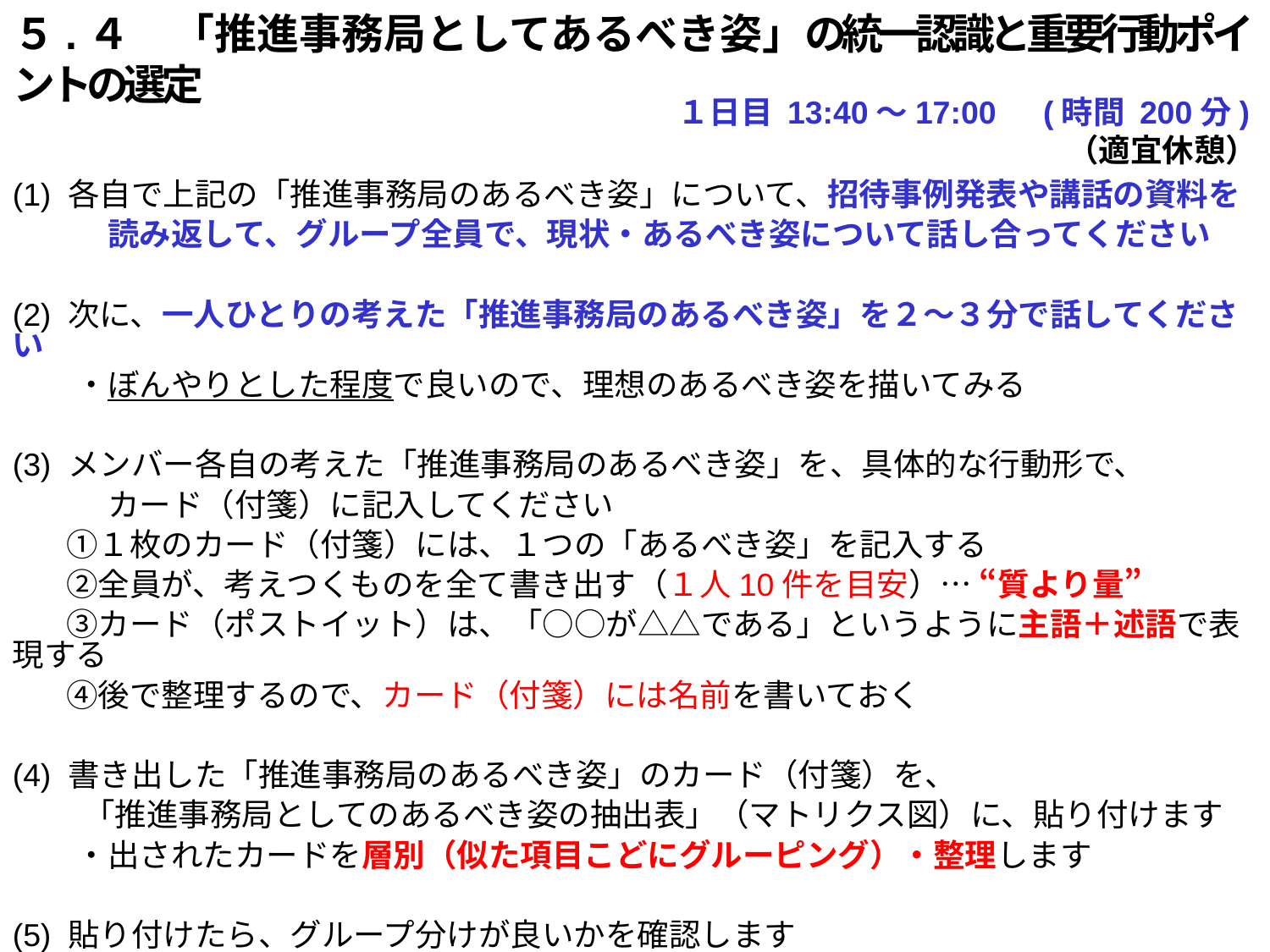

５.４　「推進事務局としてあるべき姿」の統一認識と重要行動ポイントの選定
　　　　　　　　　　　　　　　　　　　　１日目 13:40～17:00　(時間 200分)（適宜休憩）
(1) 各自で上記の「推進事務局のあるべき姿」について、招待事例発表や講話の資料を
　　　読み返して、グループ全員で、現状・あるべき姿について話し合ってください

(2) 次に、一人ひとりの考えた「推進事務局のあるべき姿」を２～３分で話してください
　　・ぼんやりとした程度で良いので、理想のあるべき姿を描いてみる

(3) メンバー各自の考えた「推進事務局のあるべき姿」を、具体的な行動形で、
　　　カード（付箋）に記入してください
  　①１枚のカード（付箋）には、１つの「あるべき姿」を記入する
  　②全員が、考えつくものを全て書き出す（１人10件を目安）… “質より量”
  　③カード（ポストイット）は、「○○が△△である」というように主語＋述語で表現する
 　 ④後で整理するので、カード（付箋）には名前を書いておく

(4) 書き出した「推進事務局のあるべき姿」のカード（付箋）を、
　　 「推進事務局としてのあるべき姿の抽出表」（マトリクス図）に、貼り付けます
　　・出されたカードを層別（似た項目こどにグルーピング）・整理します

(5) 貼り付けたら、グループ分けが良いかを確認します